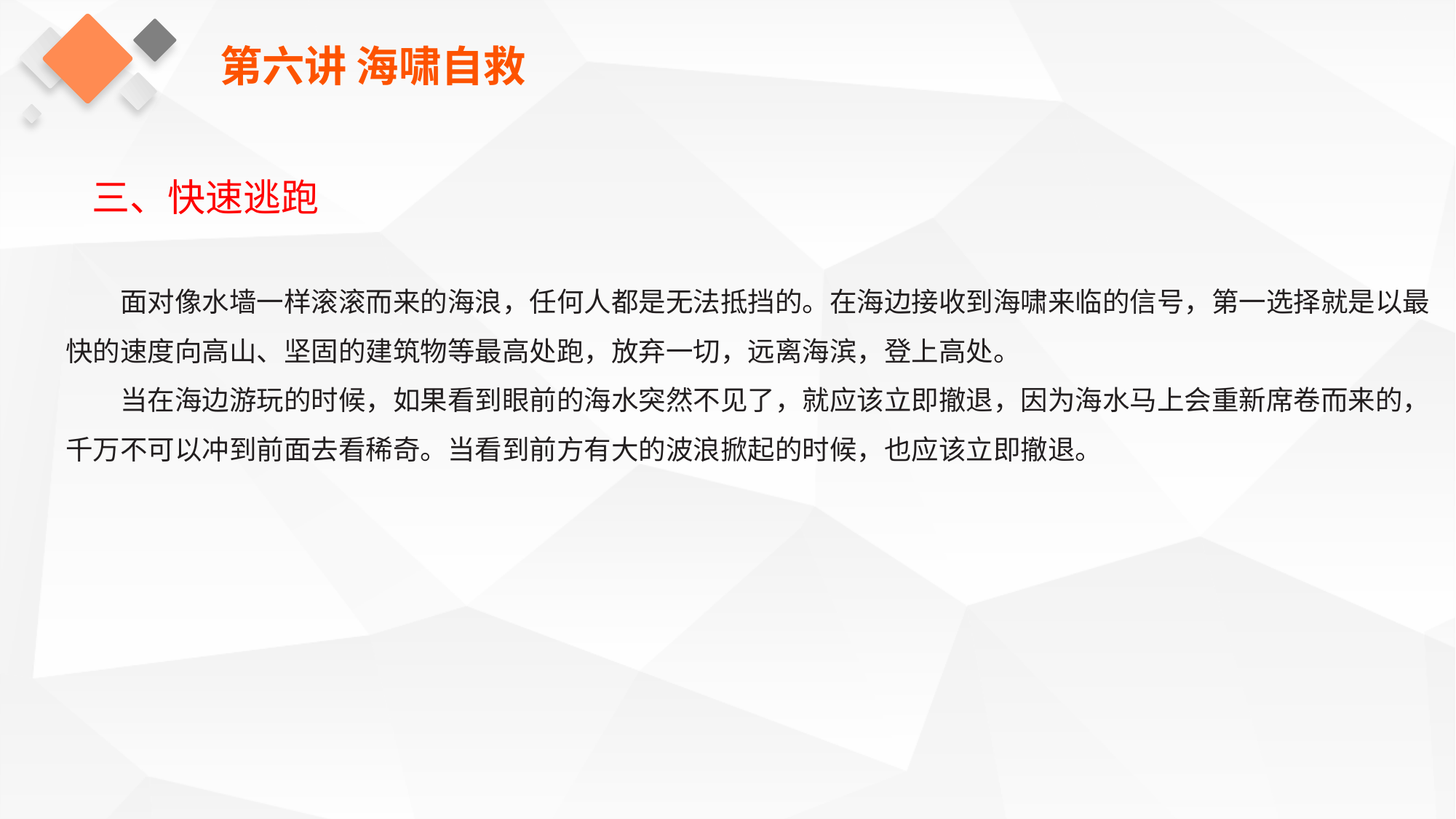

第六讲 海啸自救
三、快速逃跑
面对像水墙一样滚滚而来的海浪，任何人都是无法抵挡的。在海边接收到海啸来临的信号，第一选择就是以最快的速度向高山、坚固的建筑物等最高处跑，放弃一切，远离海滨，登上高处。
当在海边游玩的时候，如果看到眼前的海水突然不见了，就应该立即撤退，因为海水马上会重新席卷而来的，千万不可以冲到前面去看稀奇。当看到前方有大的波浪掀起的时候，也应该立即撤退。